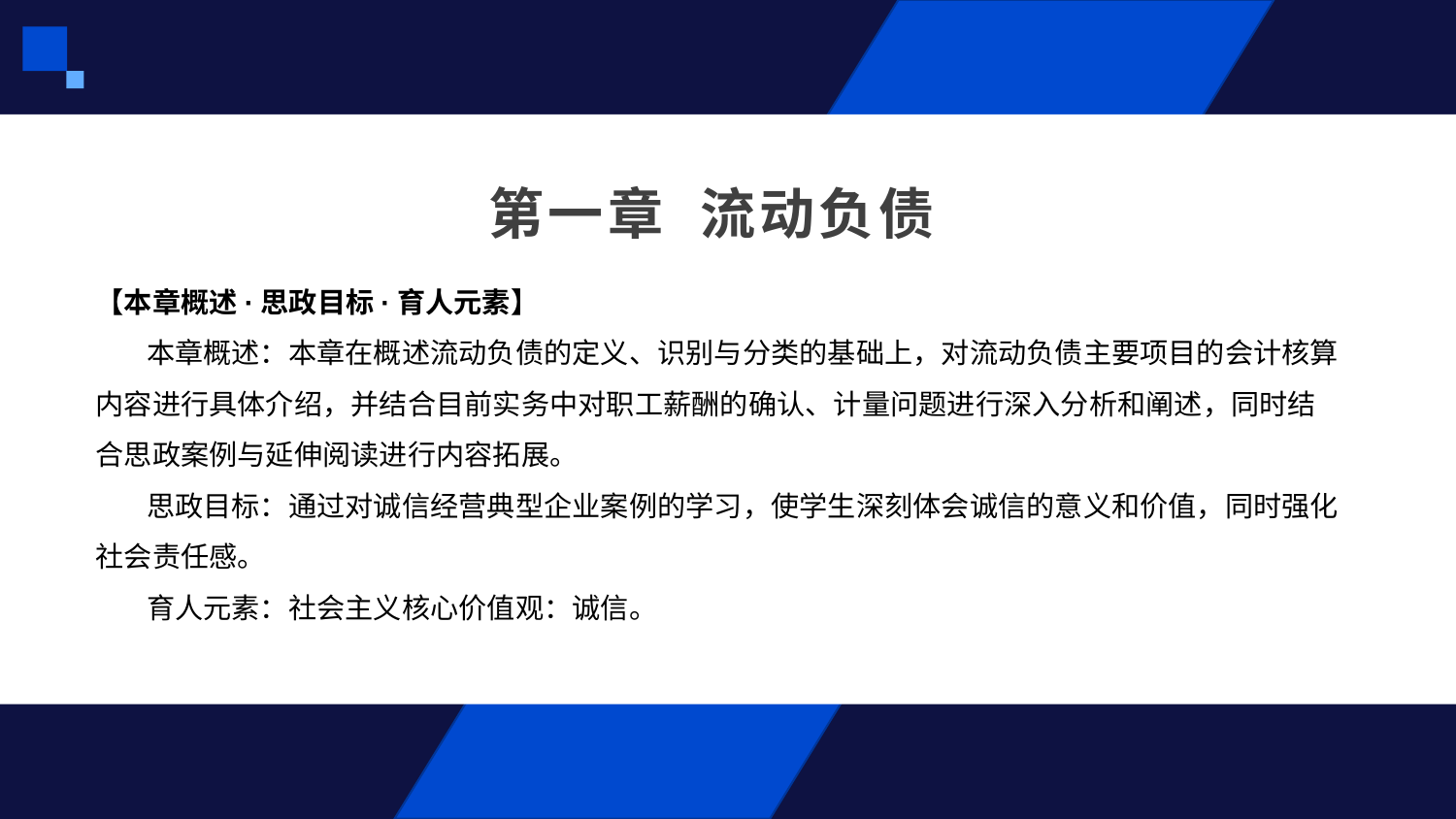

# 第一章  流动负债
【本章概述·思政目标·育人元素】
       本章概述：本章在概述流动负债的定义、识别与分类的基础上，对流动负债主要项目的会计核算内容进行具体介绍，并结合目前实务中对职工薪酬的确认、计量问题进行深入分析和阐述，同时结合思政案例与延伸阅读进行内容拓展。
       思政目标：通过对诚信经营典型企业案例的学习，使学生深刻体会诚信的意义和价值，同时强化社会责任感。
       育人元素：社会主义核心价值观：诚信。